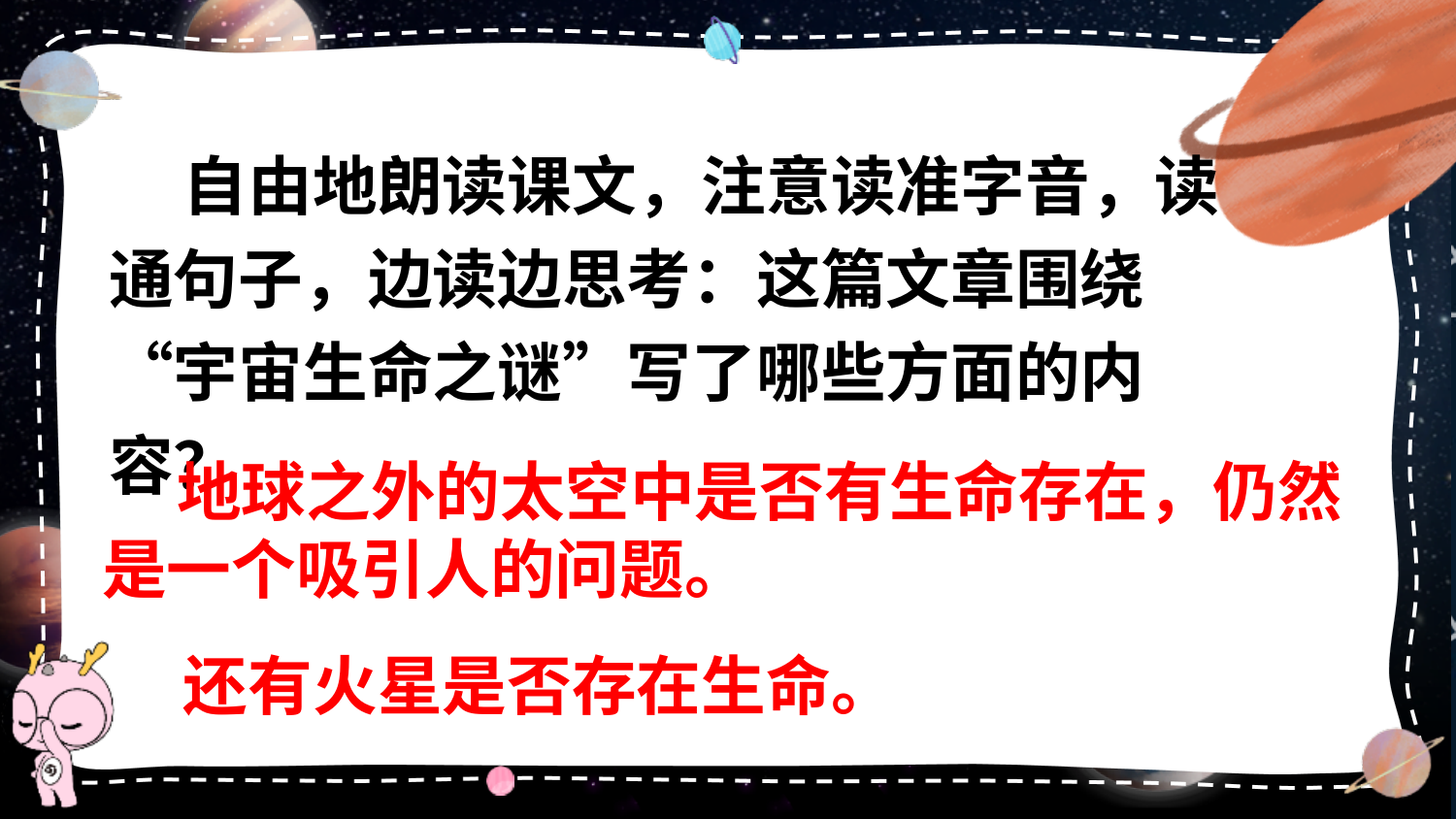

自由地朗读课文，注意读准字音，读通句子，边读边思考：这篇文章围绕“宇宙生命之谜”写了哪些方面的内容？
    地球之外的太空中是否有生命存在，仍然是一个吸引人的问题。
    还有火星是否存在生命。